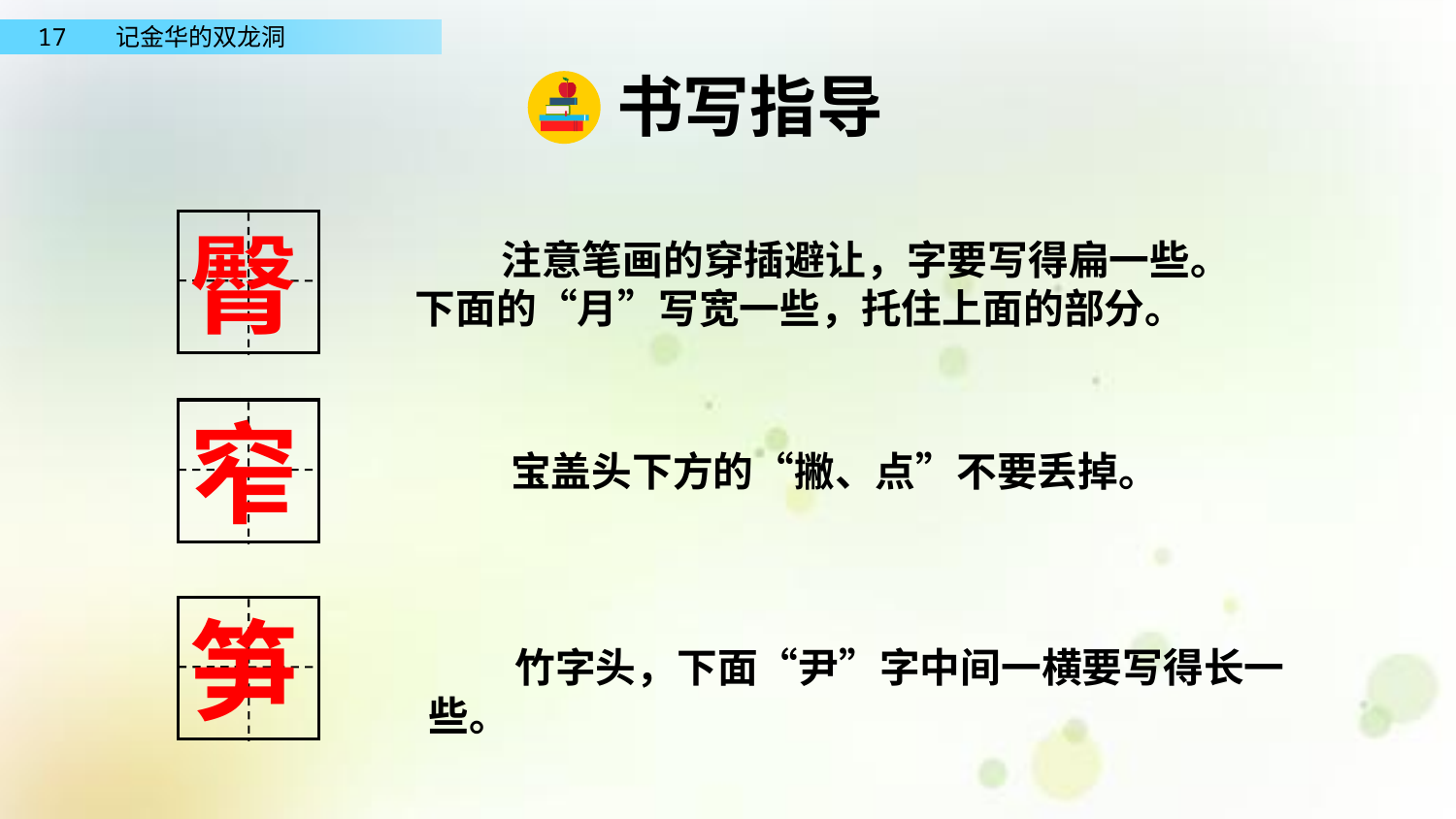

书写指导

臀
   注意笔画的穿插避让，字要写得扁一些。下面的“月”写宽一些，托住上面的部分。

窄
    宝盖头下方的“撇、点”不要丢掉。

笋
   竹字头，下面“尹”字中间一横要写得长一些。